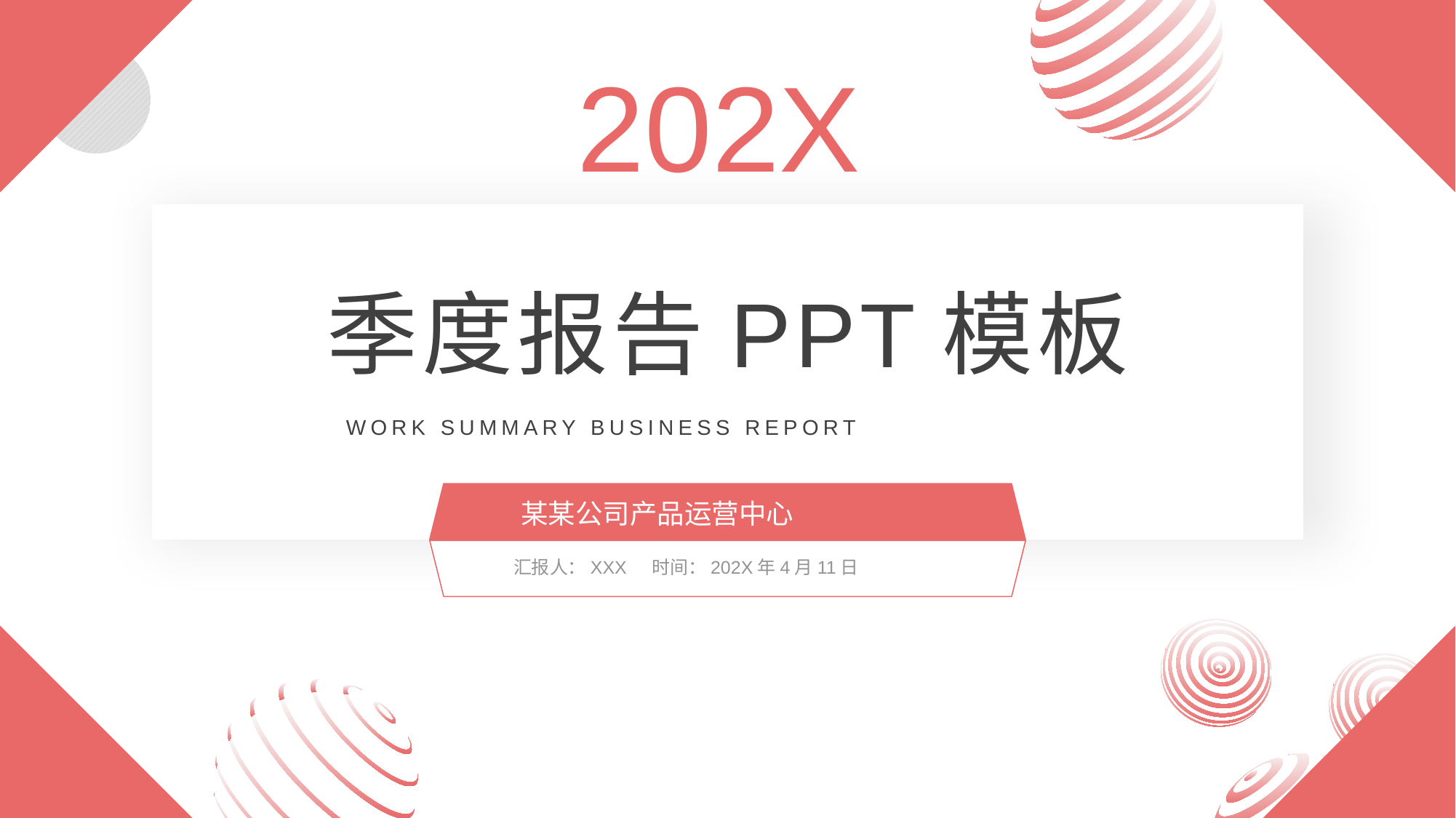

202X

季度报告PPT模板
WORK SUMMARY BUSINESS REPORT

某某公司产品运营中心

汇报人：XXX    时间：202X年4月11日